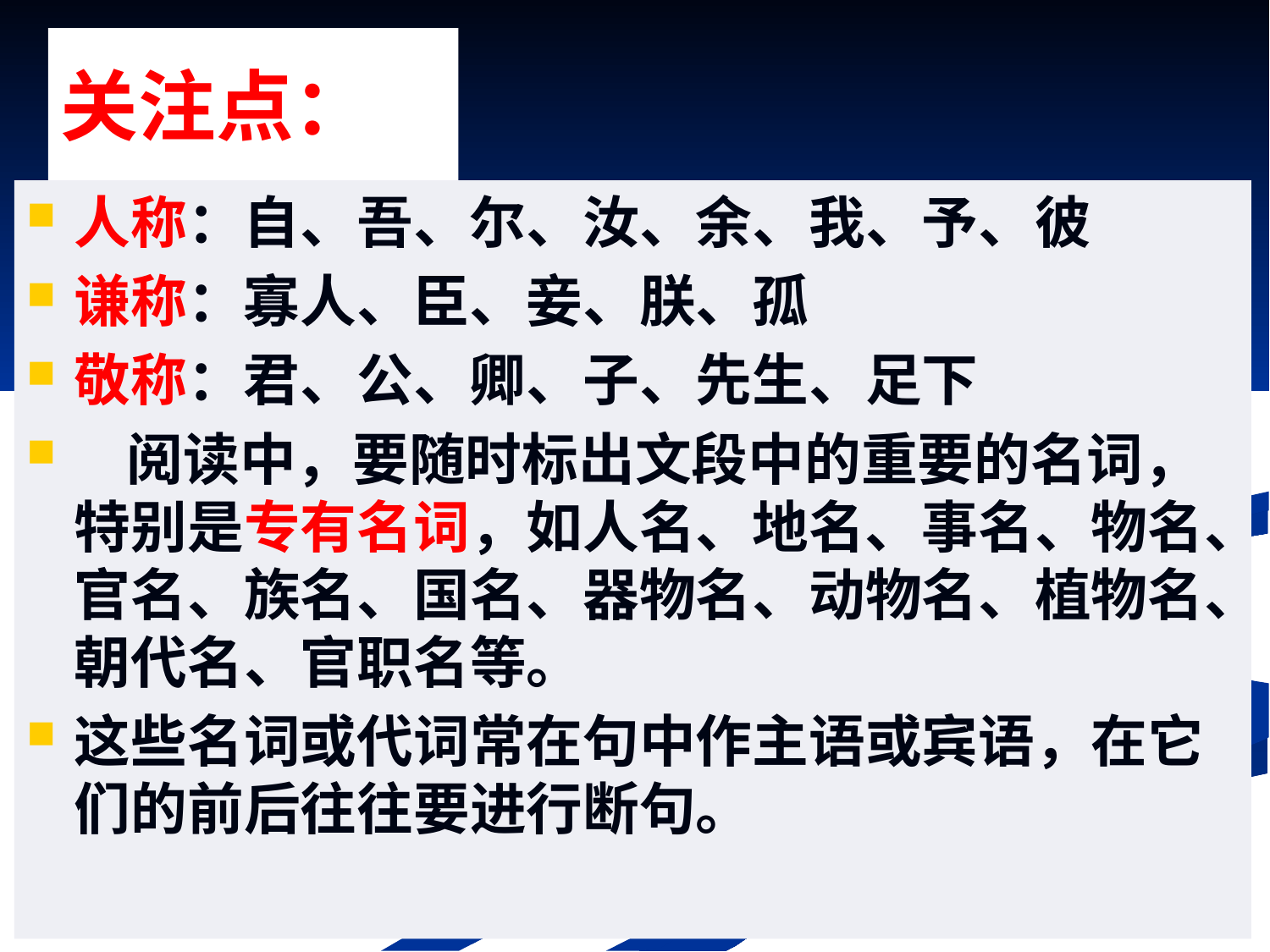

# 关注点：
人称：自、吾、尔、汝、余、我、予、彼
谦称：寡人、臣、妾、朕、孤
敬称：君、公、卿、子、先生、足下
   阅读中，要随时标出文段中的重要的名词，特别是专有名词，如人名、地名、事名、物名、官名、族名、国名、器物名、动物名、植物名、朝代名、官职名等。
这些名词或代词常在句中作主语或宾语，在它们的前后往往要进行断句。